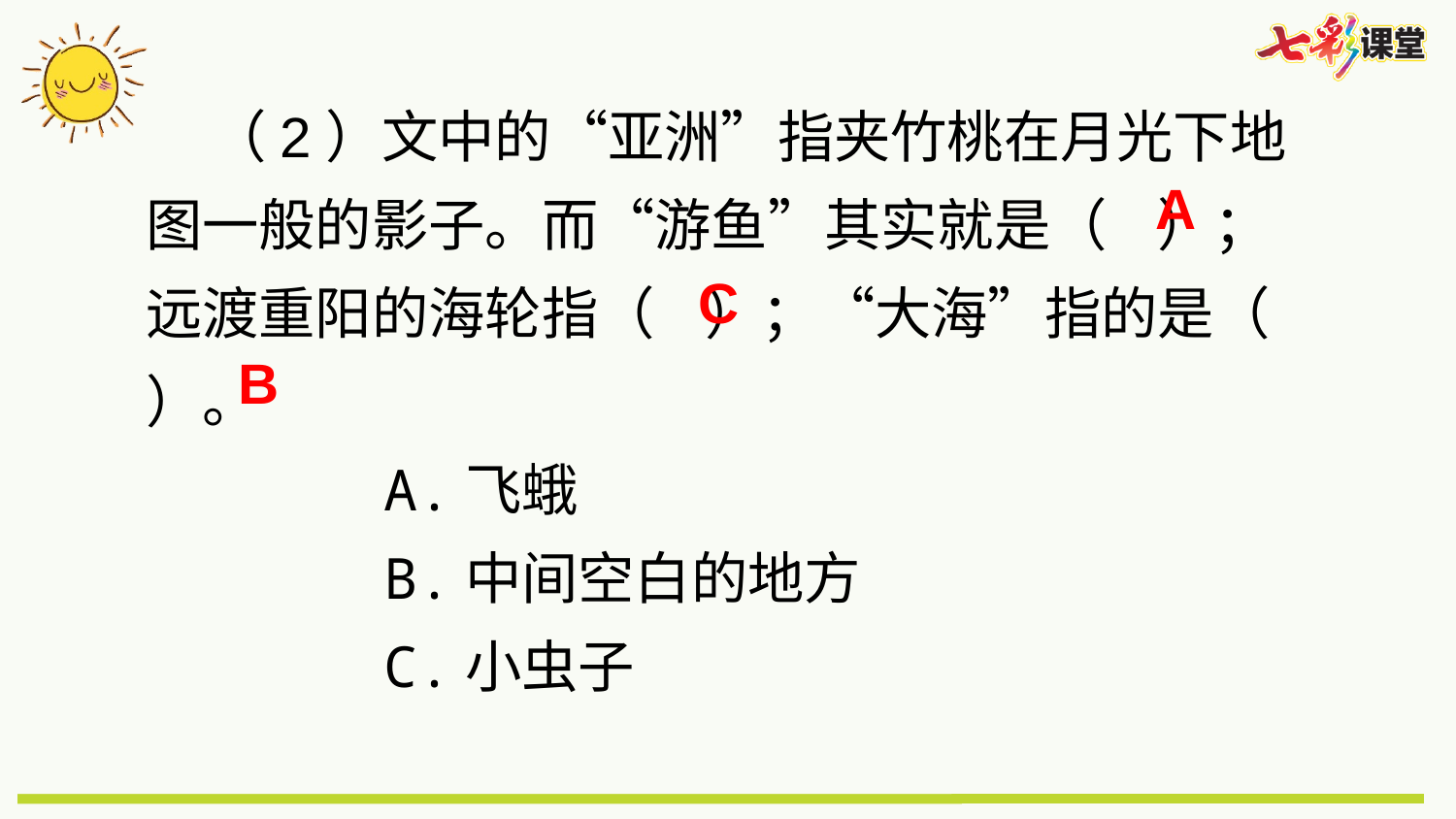

（2）文中的“亚洲”指夹竹桃在月光下地图一般的影子。而“游鱼”其实就是（    ）；远渡重阳的海轮指（    ）；“大海”指的是（    ）。
       A.飞蛾
       B.中间空白的地方
       C.小虫子
A
 C
B